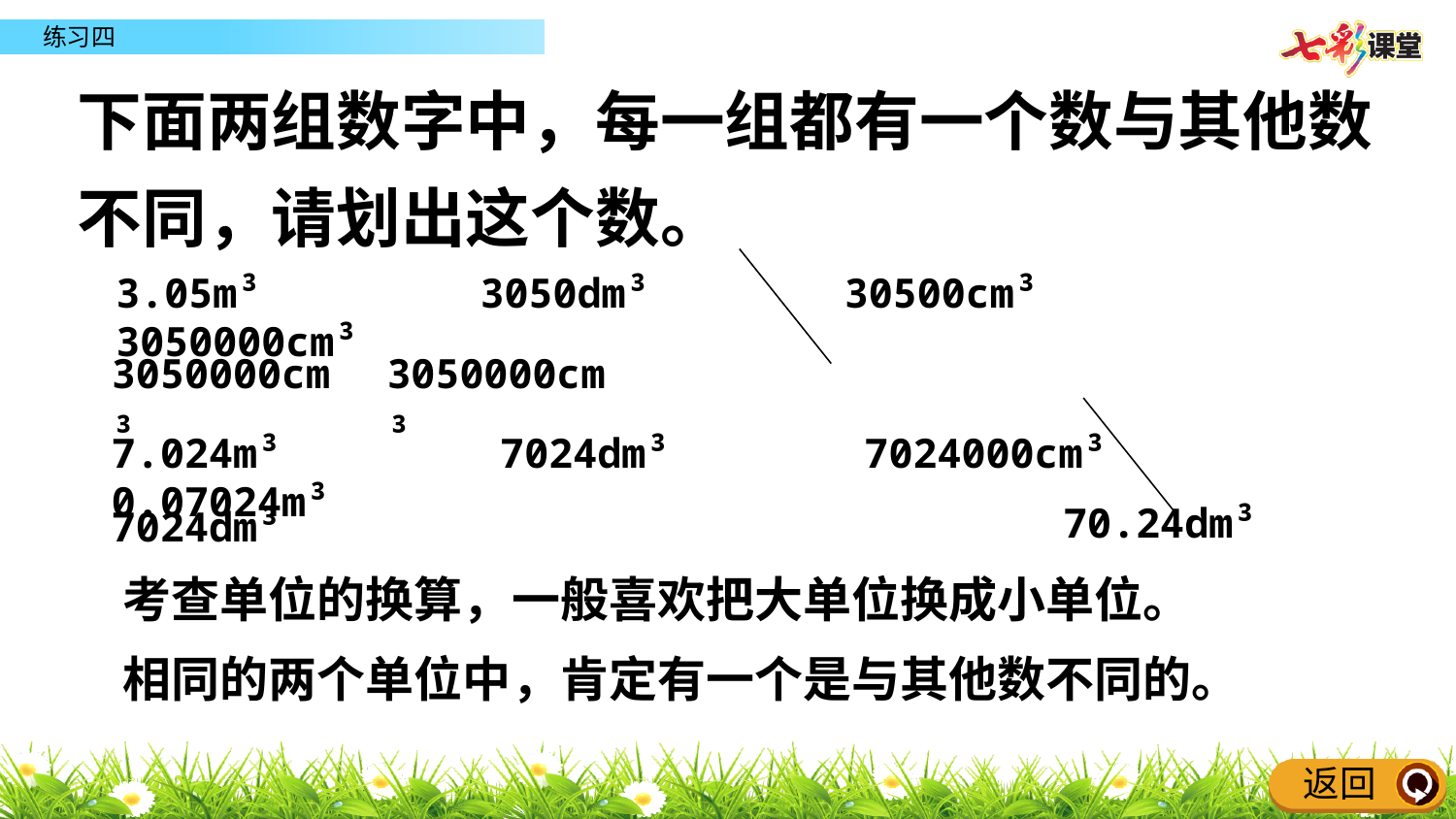

下面两组数字中，每一组都有一个数与其他数不同，请划出这个数。
3.05m³         3050dm³        30500cm³     3050000cm³

3050000cm³
3050000cm³
7.024m³         7024dm³        7024000cm³     0.07024m³

70.24dm³
7024dm³
考查单位的换算，一般喜欢把大单位换成小单位。
相同的两个单位中，肯定有一个是与其他数不同的。